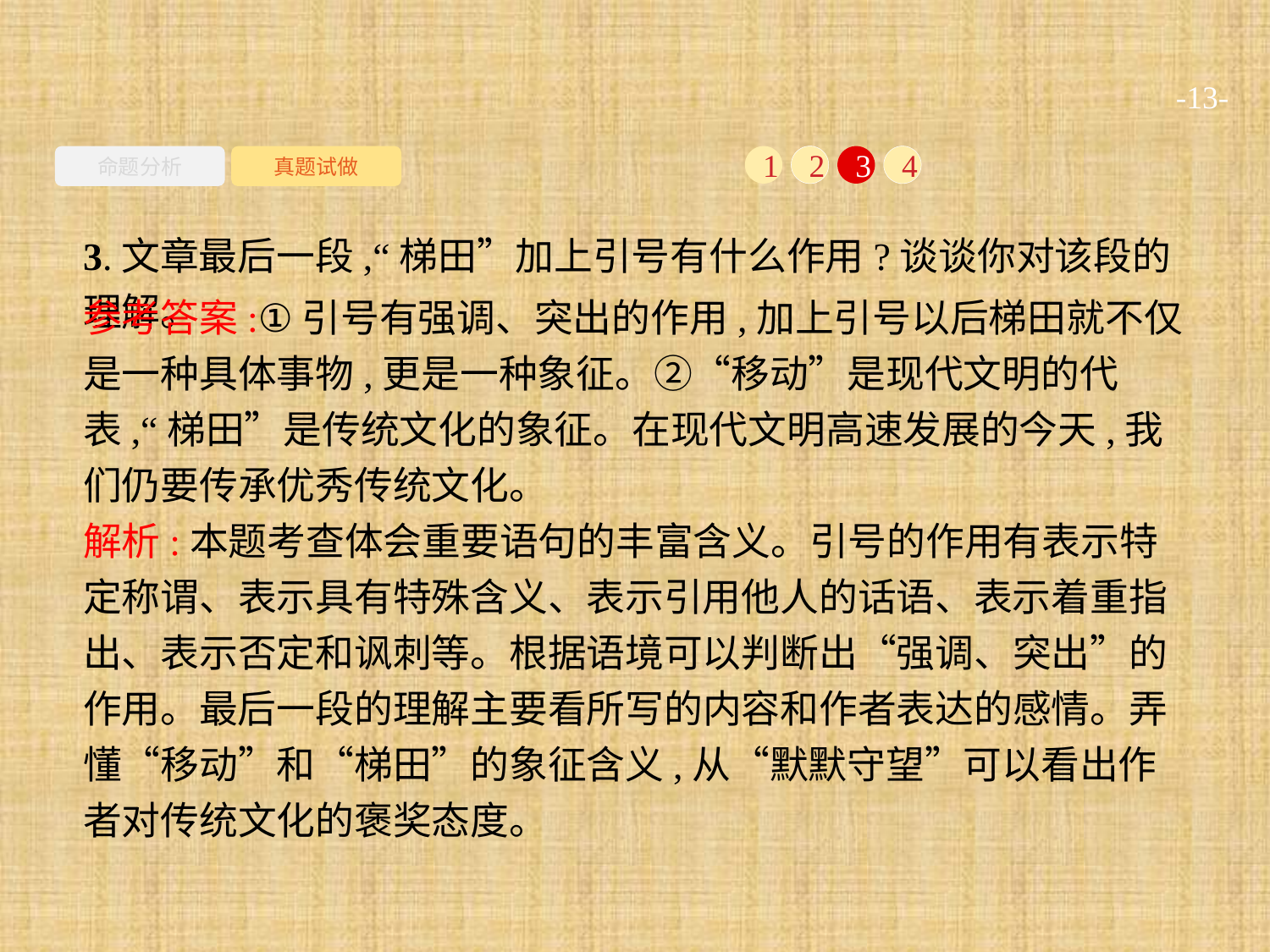

-13-
命题分析
真题试做
1
2
3
4
3.文章最后一段,“梯田”加上引号有什么作用?谈谈你对该段的理解。
参考答案:①引号有强调、突出的作用,加上引号以后梯田就不仅是一种具体事物,更是一种象征。②“移动”是现代文明的代表,“梯田”是传统文化的象征。在现代文明高速发展的今天,我们仍要传承优秀传统文化。
解析:本题考查体会重要语句的丰富含义。引号的作用有表示特定称谓、表示具有特殊含义、表示引用他人的话语、表示着重指出、表示否定和讽刺等。根据语境可以判断出“强调、突出”的作用。最后一段的理解主要看所写的内容和作者表达的感情。弄懂“移动”和“梯田”的象征含义,从“默默守望”可以看出作者对传统文化的褒奖态度。